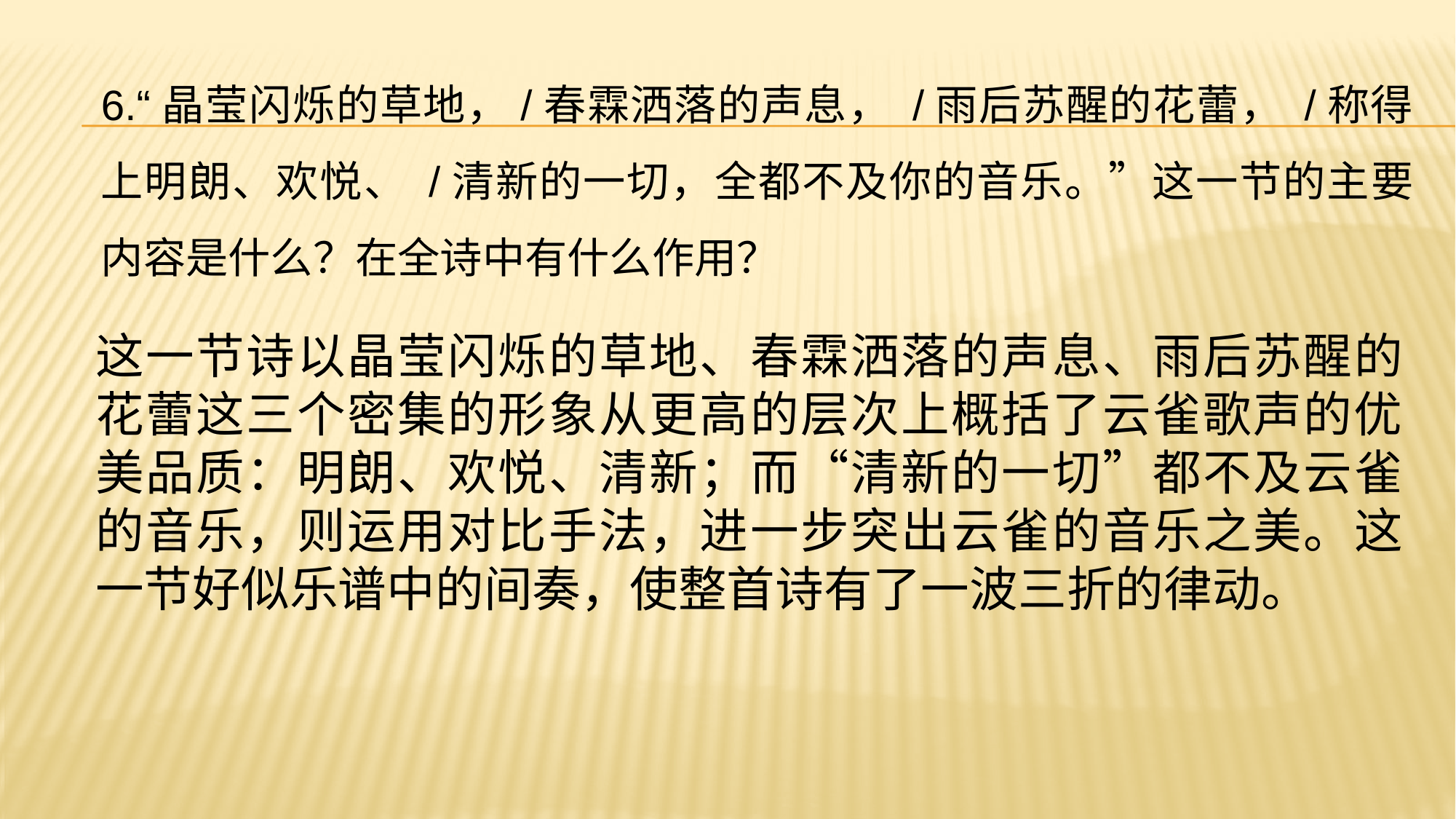

6.“晶莹闪烁的草地，/春霖洒落的声息， /雨后苏醒的花蕾， /称得上明朗、欢悦、 /清新的一切，全都不及你的音乐。”这一节的主要内容是什么？在全诗中有什么作用？
这一节诗以晶莹闪烁的草地、春霖洒落的声息、雨后苏醒的花蕾这三个密集的形象从更高的层次上概括了云雀歌声的优美品质：明朗、欢悦、清新；而“清新的一切”都不及云雀的音乐，则运用对比手法，进一步突出云雀的音乐之美。这一节好似乐谱中的间奏，使整首诗有了一波三折的律动。